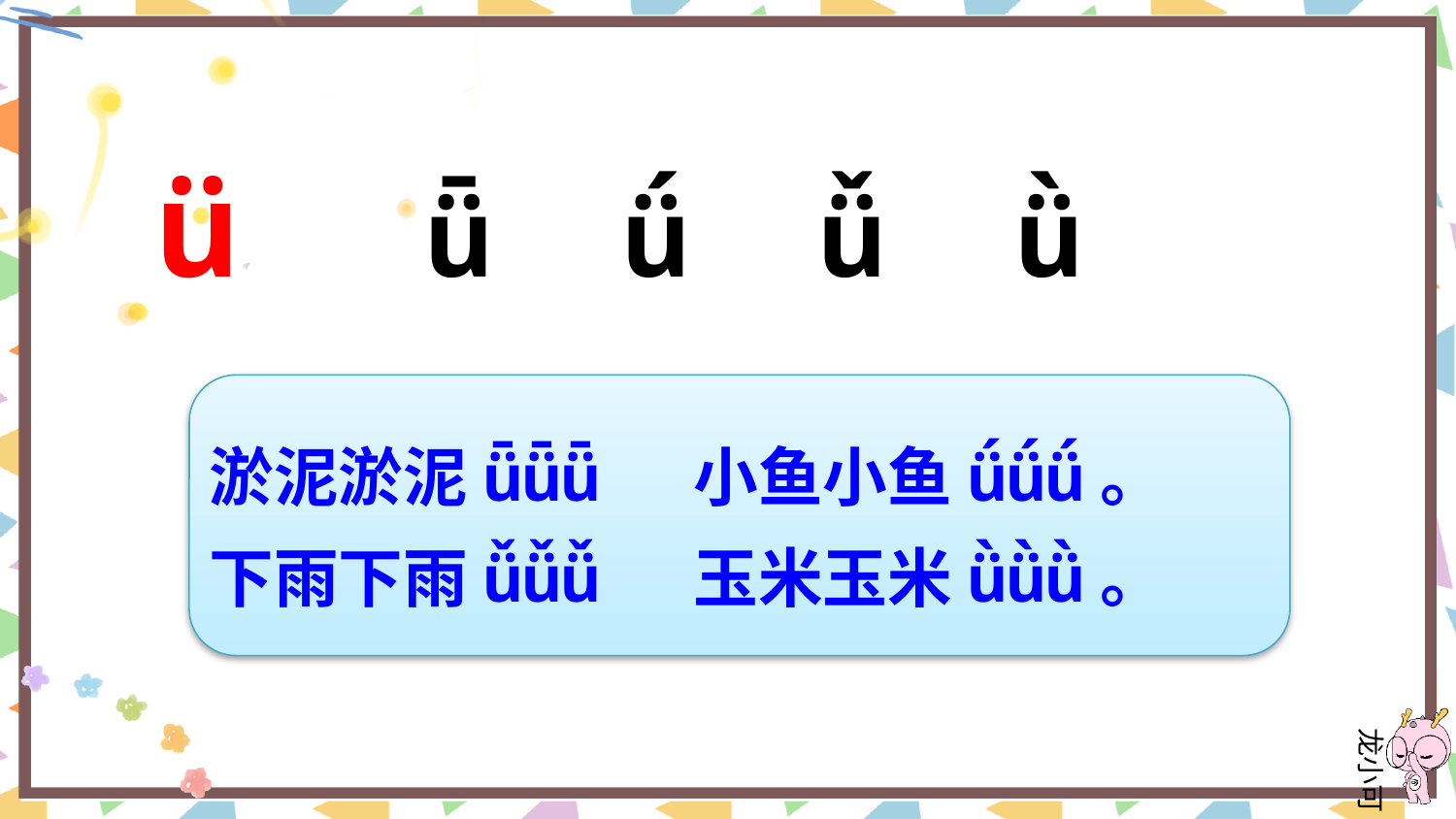

ü
ǖ  ǘ  ǚ  ǜ

淤泥淤泥ǖǖǖ  小鱼小鱼ǘǘǘ。
下雨下雨ǚǚǚ  玉米玉米ǜǜǜ。